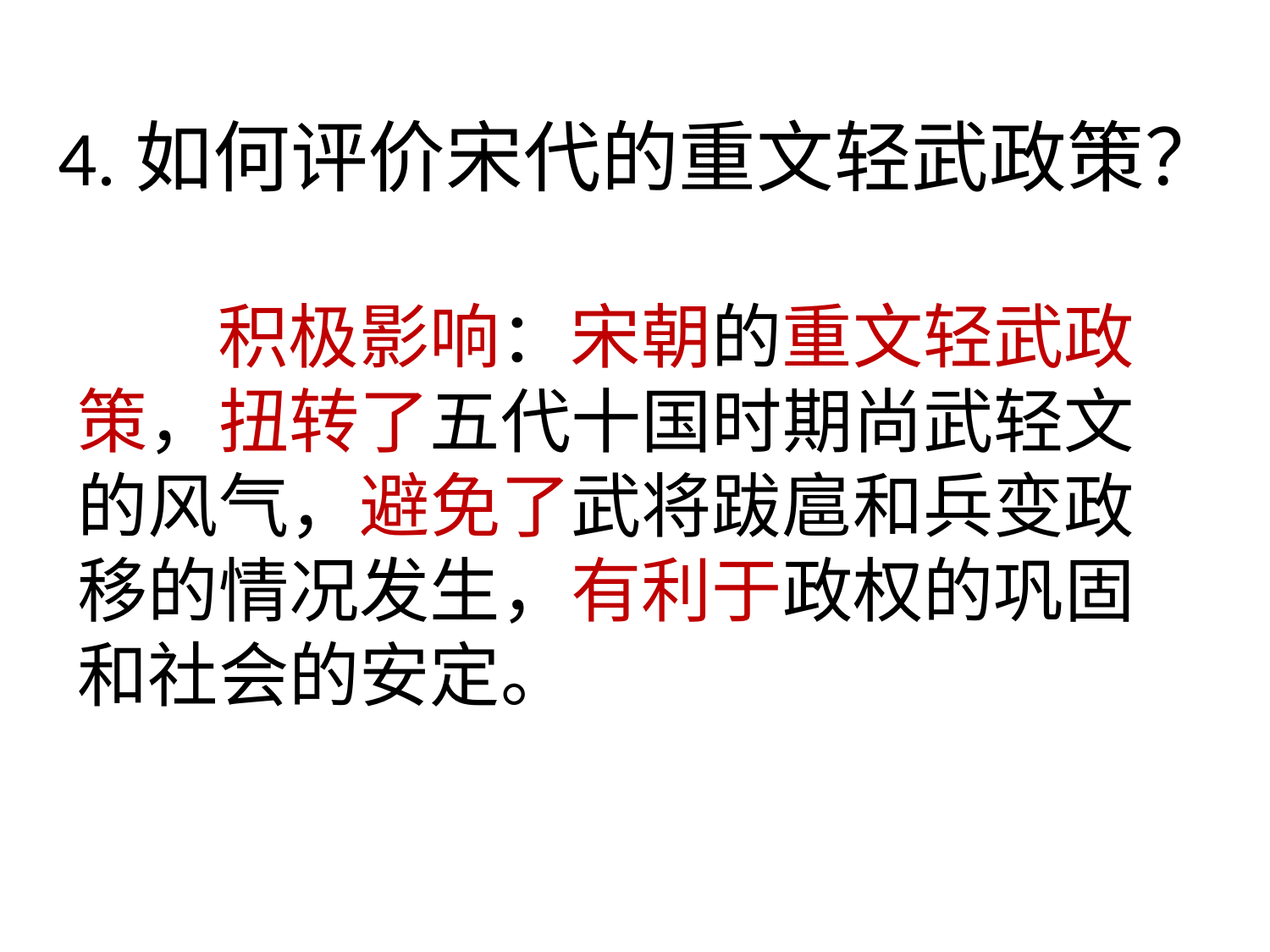

# 4.如何评价宋代的重文轻武政策？
          积极影响：宋朝的重文轻武政策，扭转了五代十国时期尚武轻文的风气，避免了武将跋扈和兵变政移的情况发生，有利于政权的巩固和社会的安定。